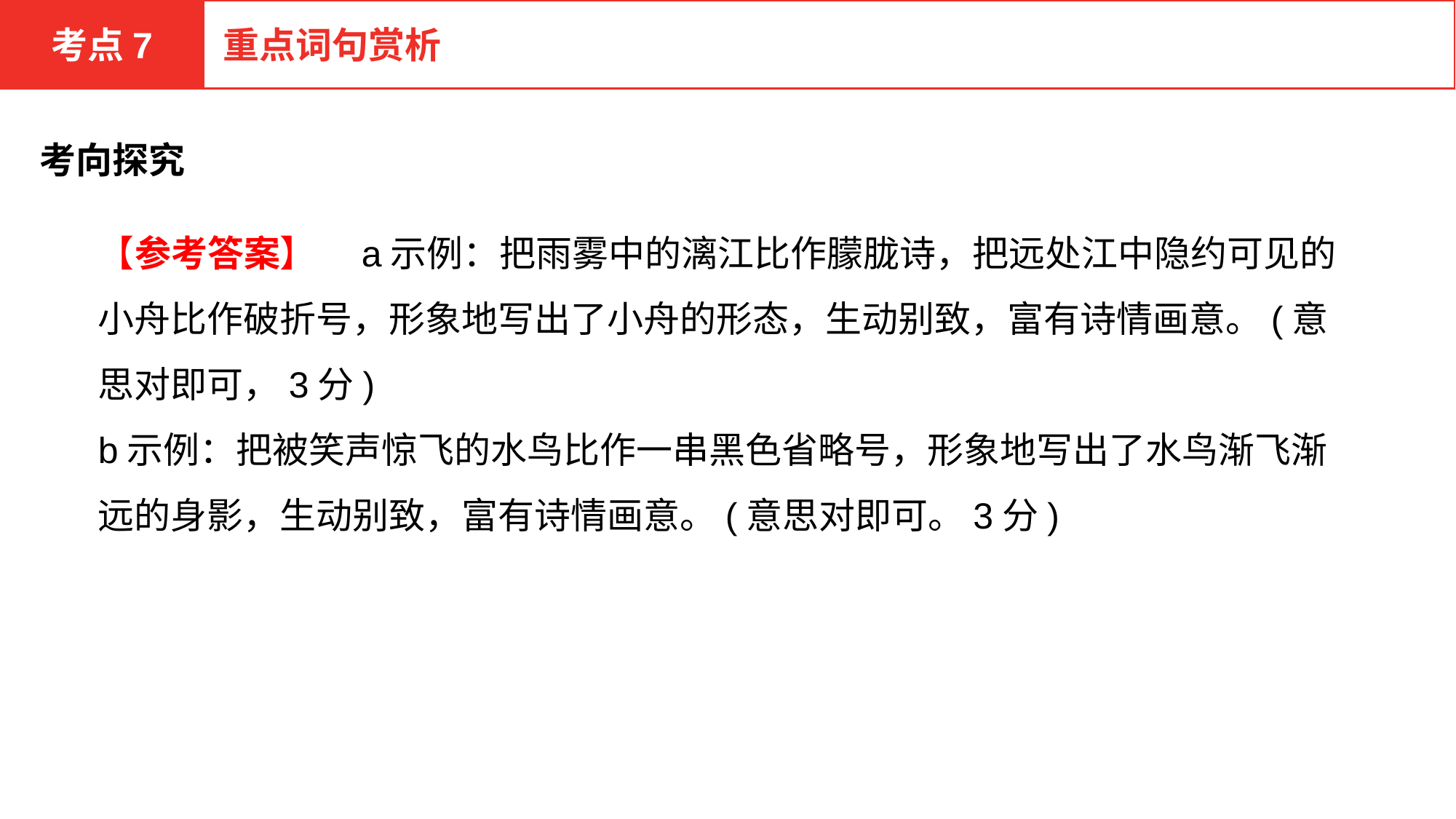

考点7
重点词句赏析
考向探究

【参考答案】　a示例：把雨雾中的漓江比作朦胧诗，把远处江中隐约可见的小舟比作破折号，形象地写出了小舟的形态，生动别致，富有诗情画意。(意思对即可，3分)
b示例：把被笑声惊飞的水鸟比作一串黑色省略号，形象地写出了水鸟渐飞渐远的身影，生动别致，富有诗情画意。(意思对即可。3分)